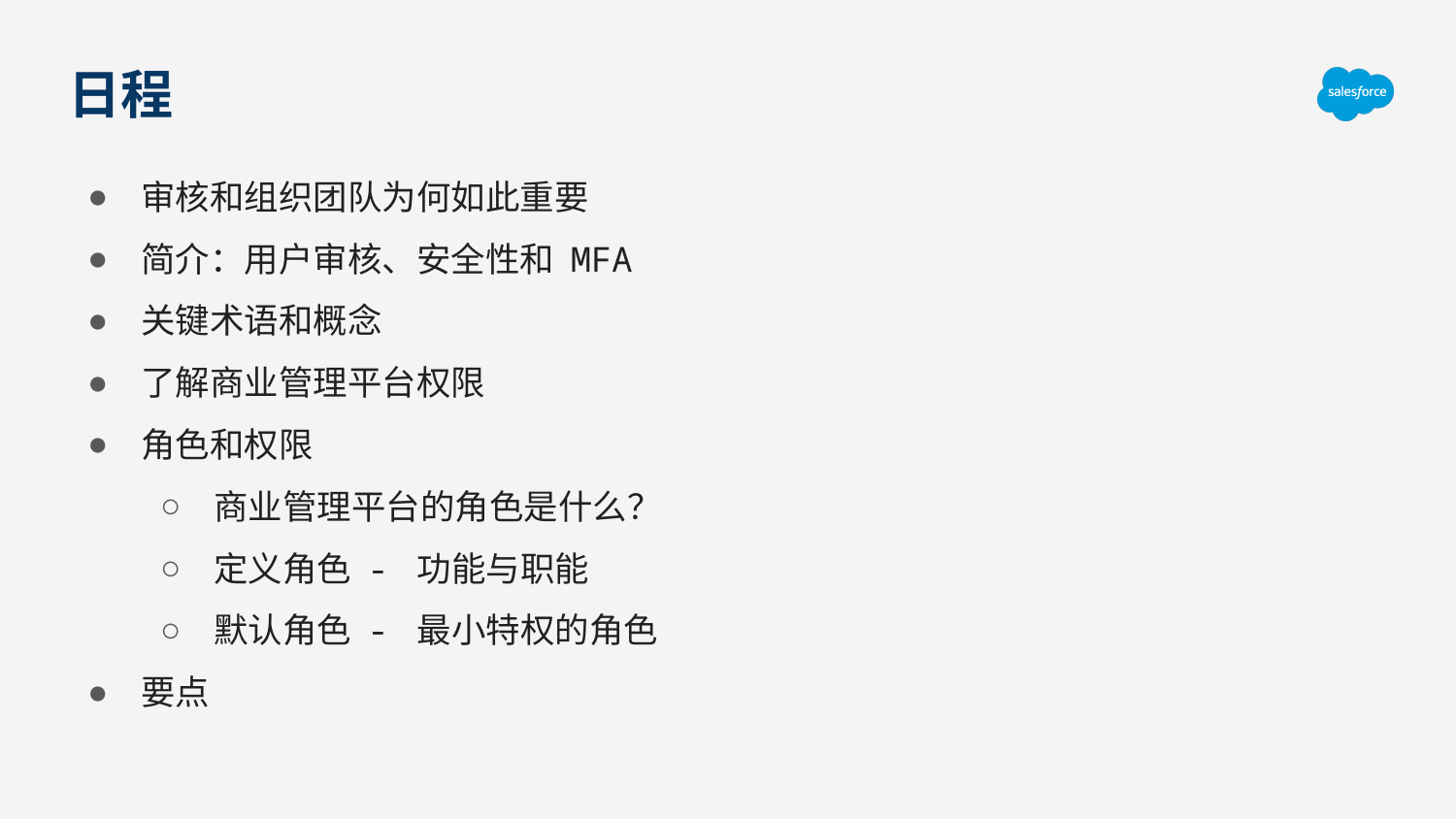

# 日程
审核和组织团队为何如此重要
简介：用户审核、安全性和 MFA
关键术语和概念
了解商业管理平台权限
角色和权限
商业管理平台的角色是什么？
定义角色 - 功能与职能
默认角色 - 最小特权的角色
要点